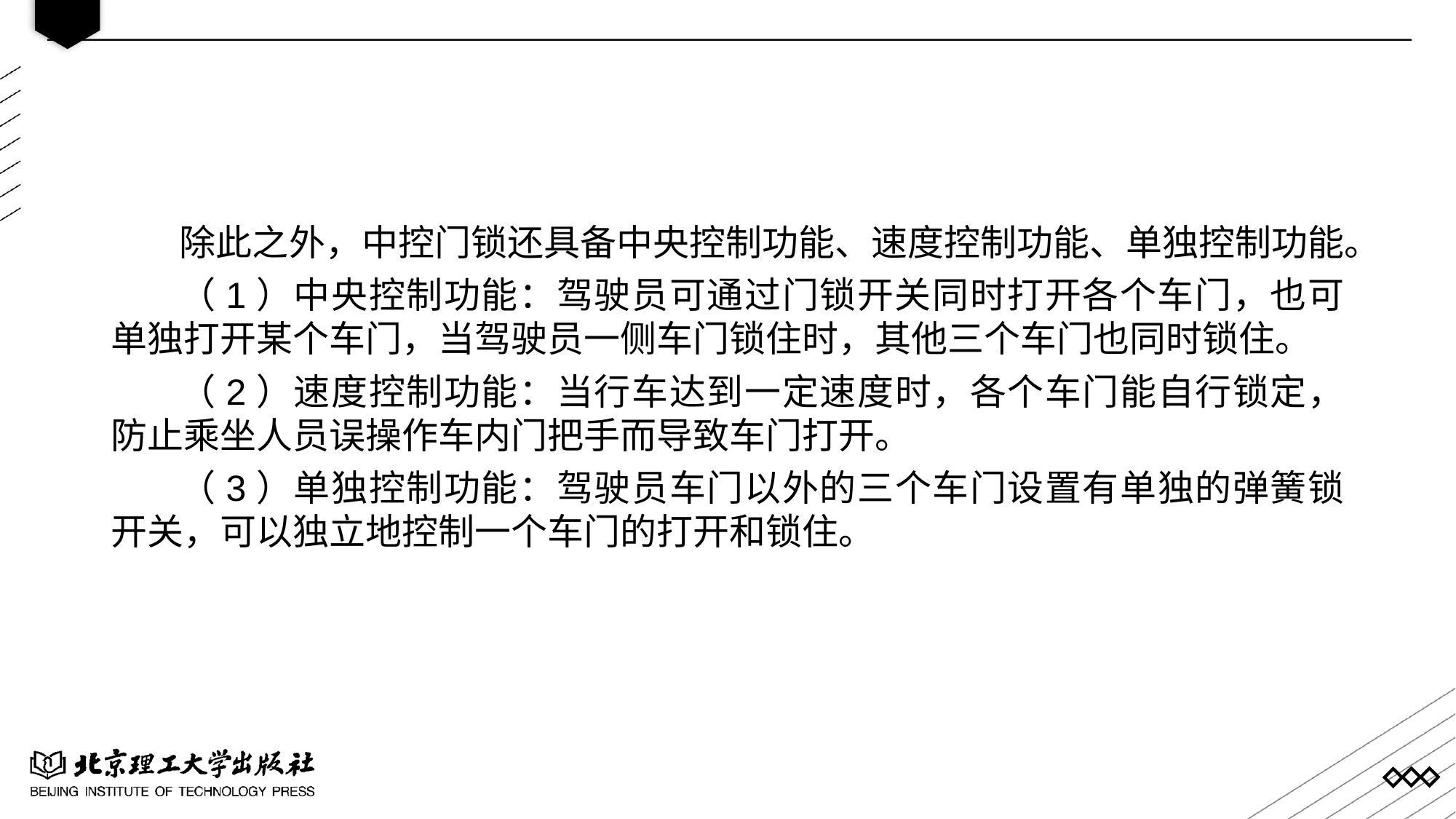

除此之外，中控门锁还具备中央控制功能、速度控制功能、单独控制功能。
（1）中央控制功能：驾驶员可通过门锁开关同时打开各个车门，也可单独打开某个车门，当驾驶员一侧车门锁住时，其他三个车门也同时锁住。
（2）速度控制功能：当行车达到一定速度时，各个车门能自行锁定，防止乘坐人员误操作车内门把手而导致车门打开。
（3）单独控制功能：驾驶员车门以外的三个车门设置有单独的弹簧锁开关，可以独立地控制一个车门的打开和锁住。